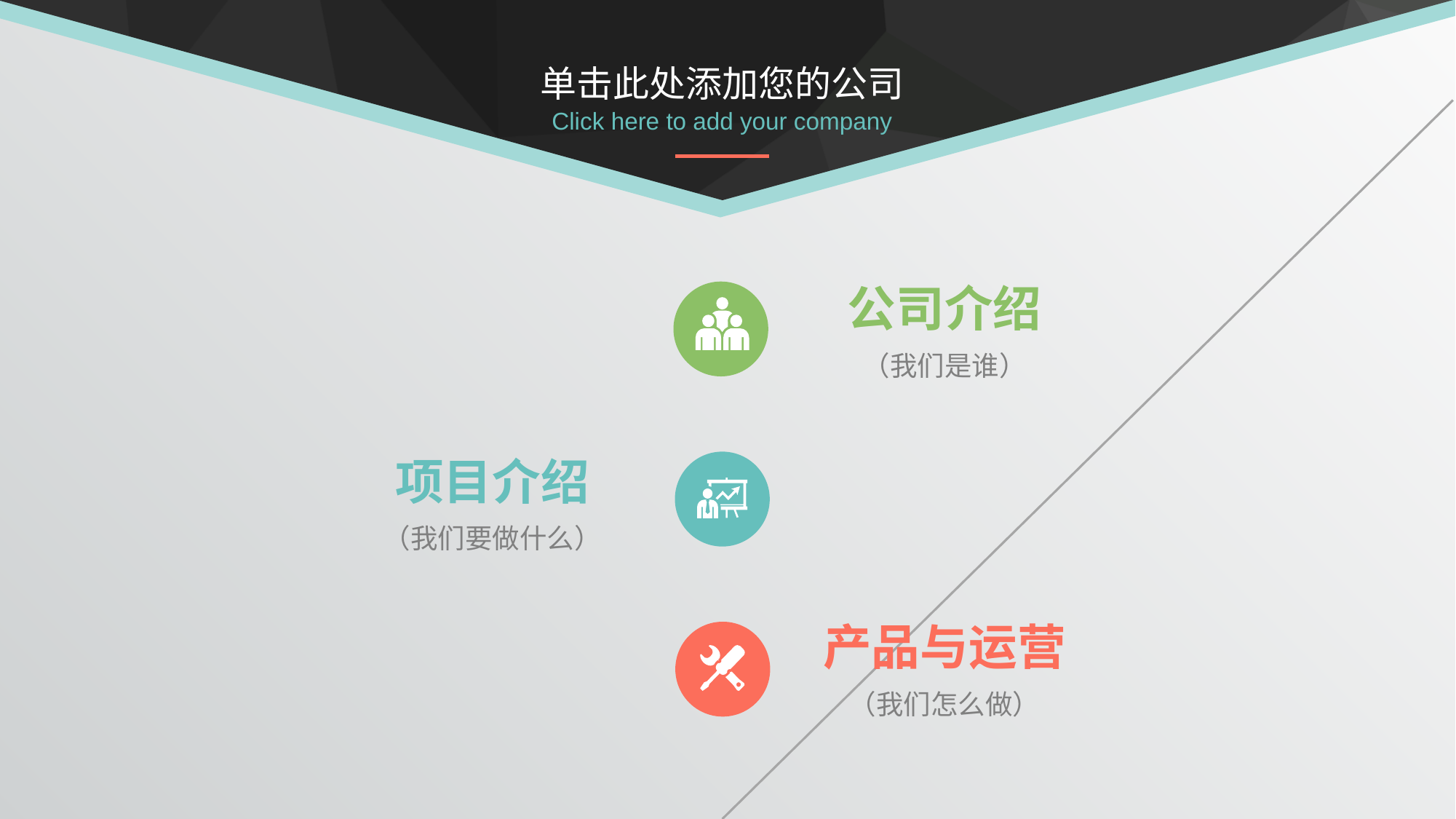

单击此处添加您的公司
Click here to add your company
公司介绍
（我们是谁）

项目介绍
（我们要做什么）

产品与运营
（我们怎么做）